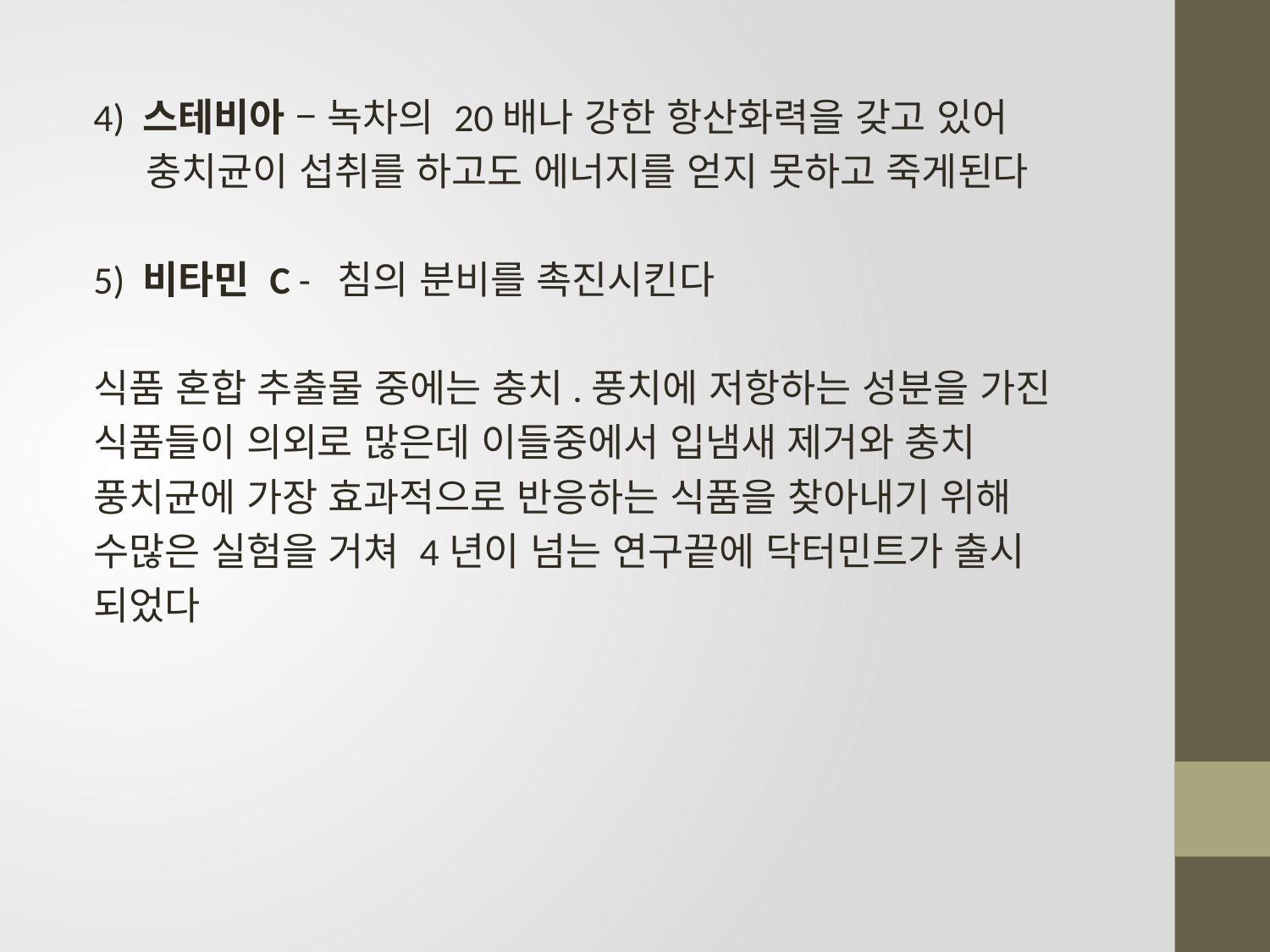

4) 스테비아 – 녹차의 20배나 강한 항산화력을 갖고 있어
    충치균이 섭취를 하고도 에너지를 얻지 못하고 죽게된다

5) 비타민 C -  침의 분비를 촉진시킨다

식품 혼합 추출물 중에는 충치.풍치에 저항하는 성분을 가진
식품들이 의외로 많은데 이들중에서 입냄새 제거와 충치
풍치균에 가장 효과적으로 반응하는 식품을 찾아내기 위해
수많은 실험을 거쳐 4년이 넘는 연구끝에 닥터민트가 출시
되었다